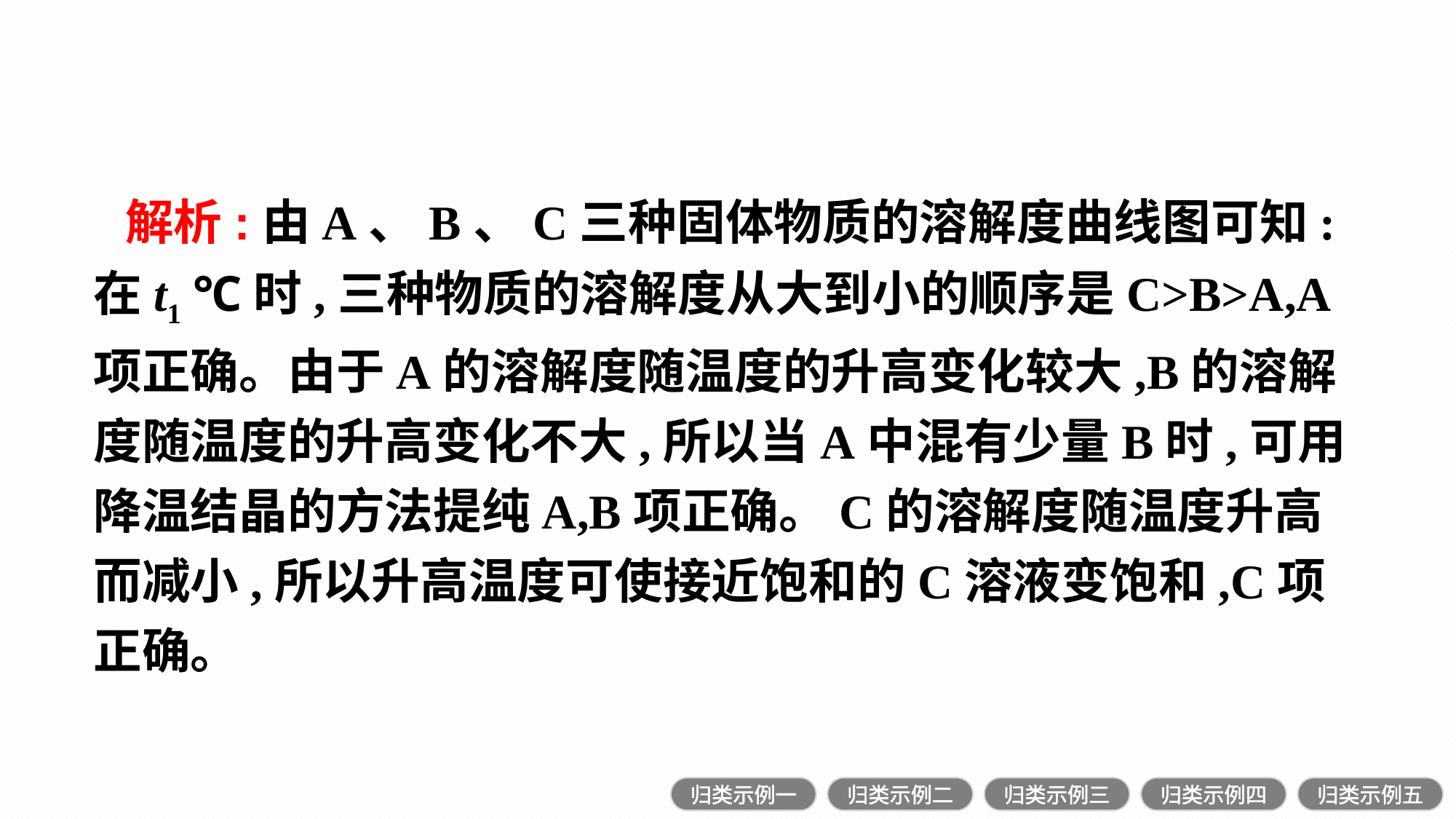

解析:由A、B、C三种固体物质的溶解度曲线图可知:在t1 ℃时,三种物质的溶解度从大到小的顺序是C>B>A,A项正确。由于A的溶解度随温度的升高变化较大,B的溶解度随温度的升高变化不大,所以当A中混有少量B时,可用降温结晶的方法提纯A,B项正确。C的溶解度随温度升高而减小,所以升高温度可使接近饱和的C溶液变饱和,C项正确。